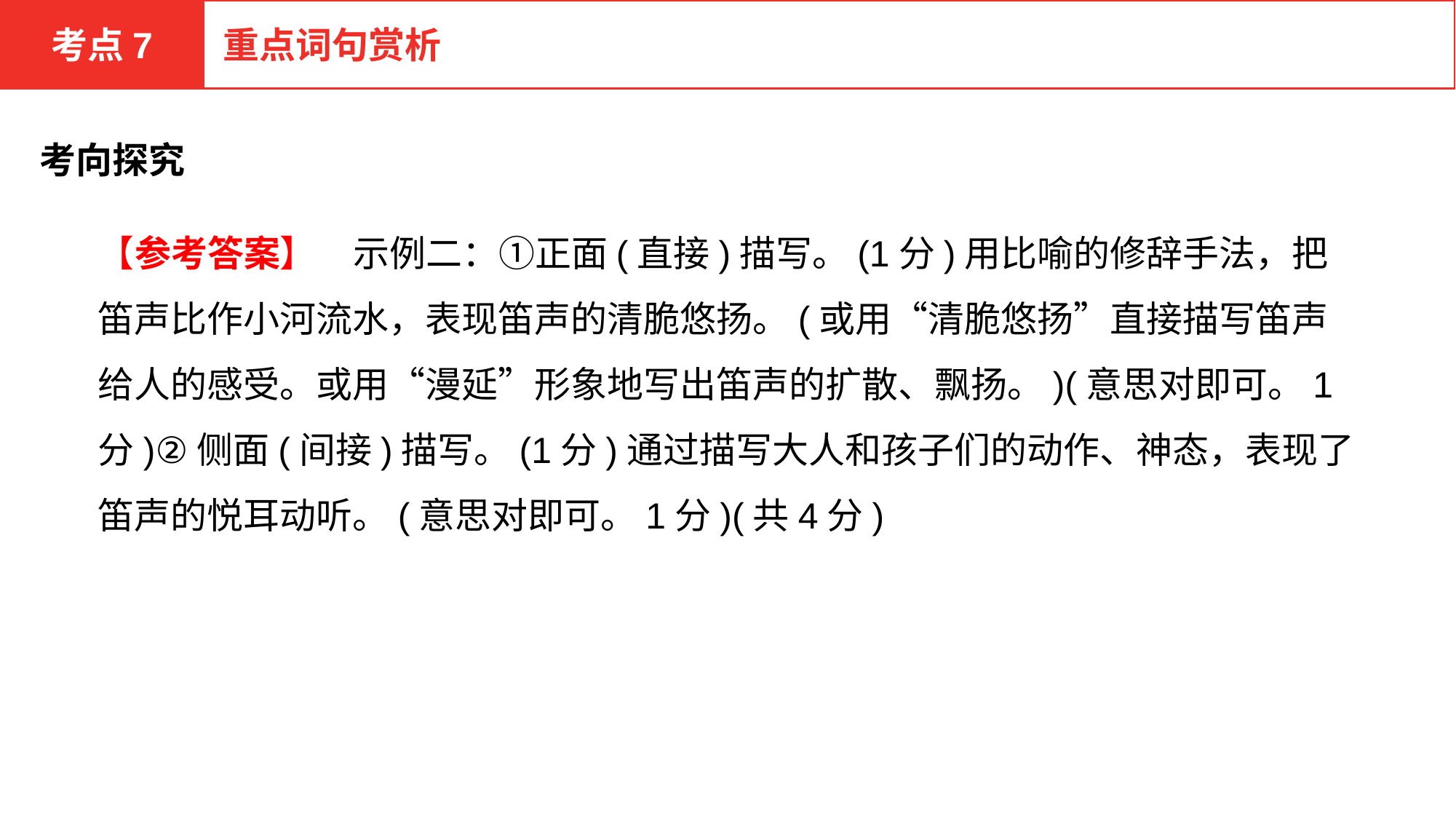

考点7
重点词句赏析
考向探究

【参考答案】　示例二：①正面(直接)描写。(1分)用比喻的修辞手法，把笛声比作小河流水，表现笛声的清脆悠扬。(或用“清脆悠扬”直接描写笛声给人的感受。或用“漫延”形象地写出笛声的扩散、飘扬。)(意思对即可。1分)②侧面(间接)描写。(1分)通过描写大人和孩子们的动作、神态，表现了笛声的悦耳动听。(意思对即可。1分)(共4分)